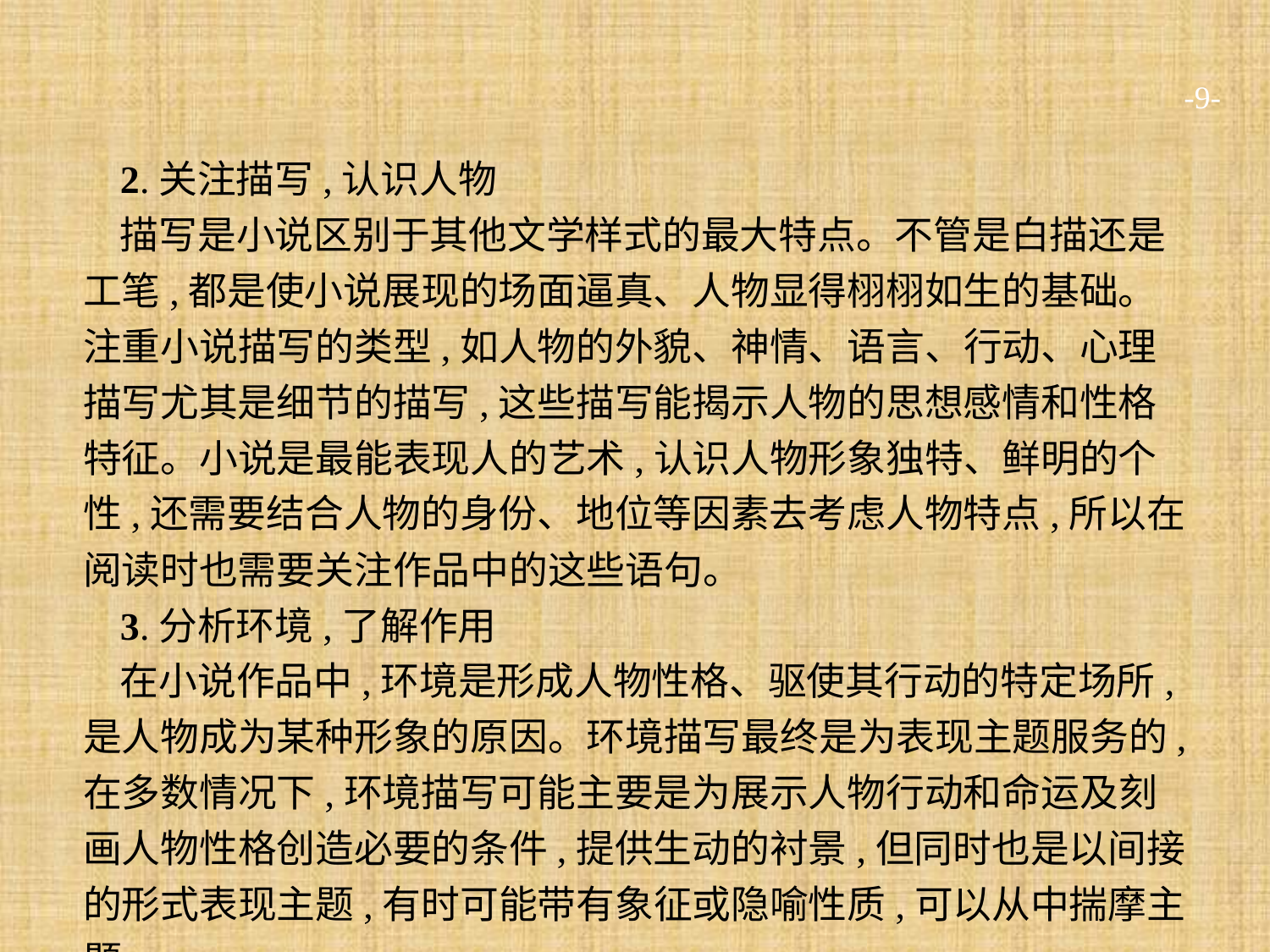

-9-
2.关注描写,认识人物
描写是小说区别于其他文学样式的最大特点。不管是白描还是工笔,都是使小说展现的场面逼真、人物显得栩栩如生的基础。注重小说描写的类型,如人物的外貌、神情、语言、行动、心理描写尤其是细节的描写,这些描写能揭示人物的思想感情和性格特征。小说是最能表现人的艺术,认识人物形象独特、鲜明的个性,还需要结合人物的身份、地位等因素去考虑人物特点,所以在阅读时也需要关注作品中的这些语句。
3.分析环境,了解作用
在小说作品中,环境是形成人物性格、驱使其行动的特定场所,是人物成为某种形象的原因。环境描写最终是为表现主题服务的,在多数情况下,环境描写可能主要是为展示人物行动和命运及刻画人物性格创造必要的条件,提供生动的衬景,但同时也是以间接的形式表现主题,有时可能带有象征或隐喻性质,可以从中揣摩主题。